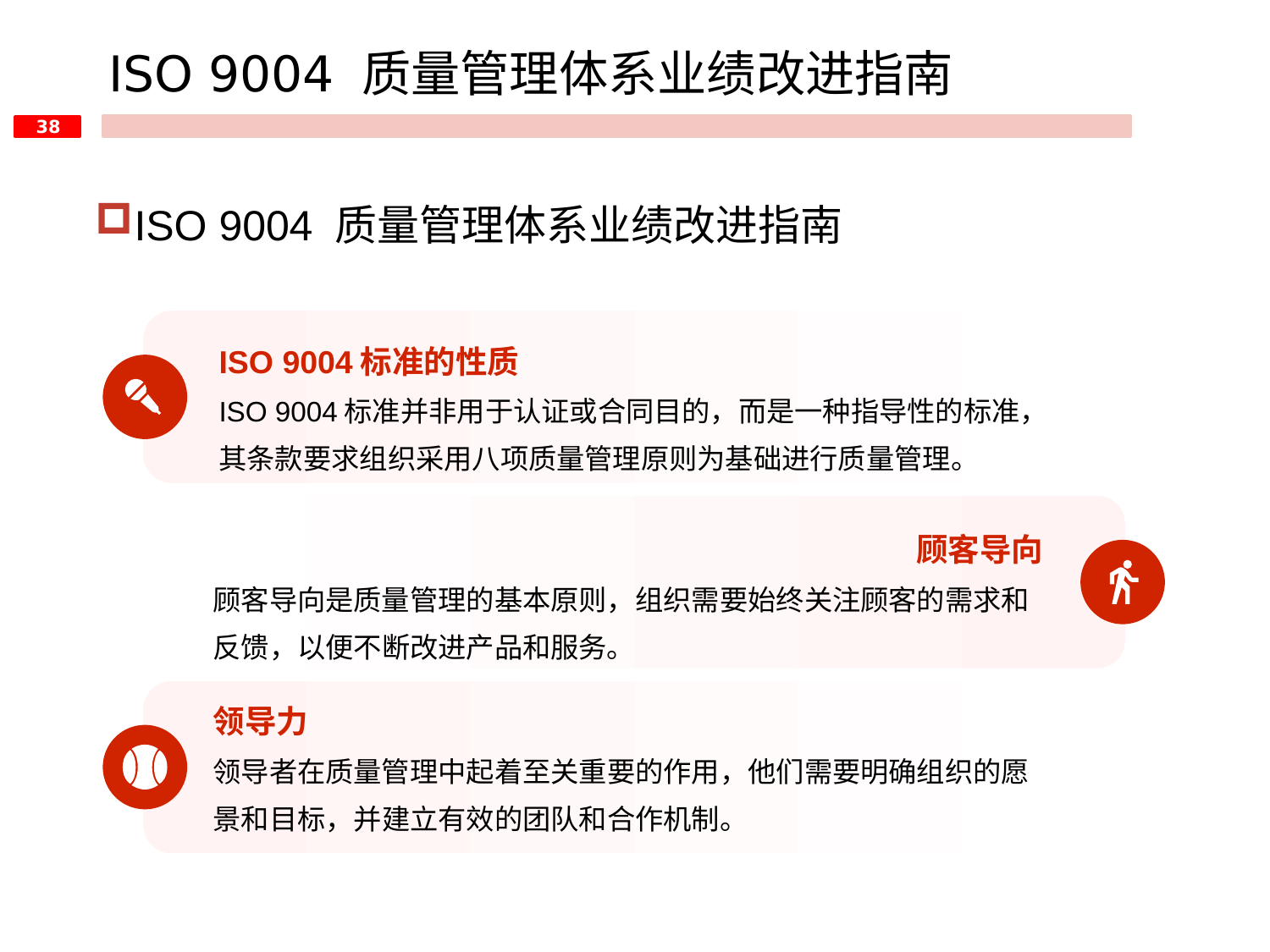

ISO 9004 质量管理体系业绩改进指南
38
ISO 9004 质量管理体系业绩改进指南

ISO 9004标准的性质

ISO 9004标准并非用于认证或合同目的，而是一种指导性的标准，其条款要求组织采用八项质量管理原则为基础进行质量管理。

顾客导向

顾客导向是质量管理的基本原则，组织需要始终关注顾客的需求和反馈，以便不断改进产品和服务。

领导力

领导者在质量管理中起着至关重要的作用，他们需要明确组织的愿景和目标，并建立有效的团队和合作机制。